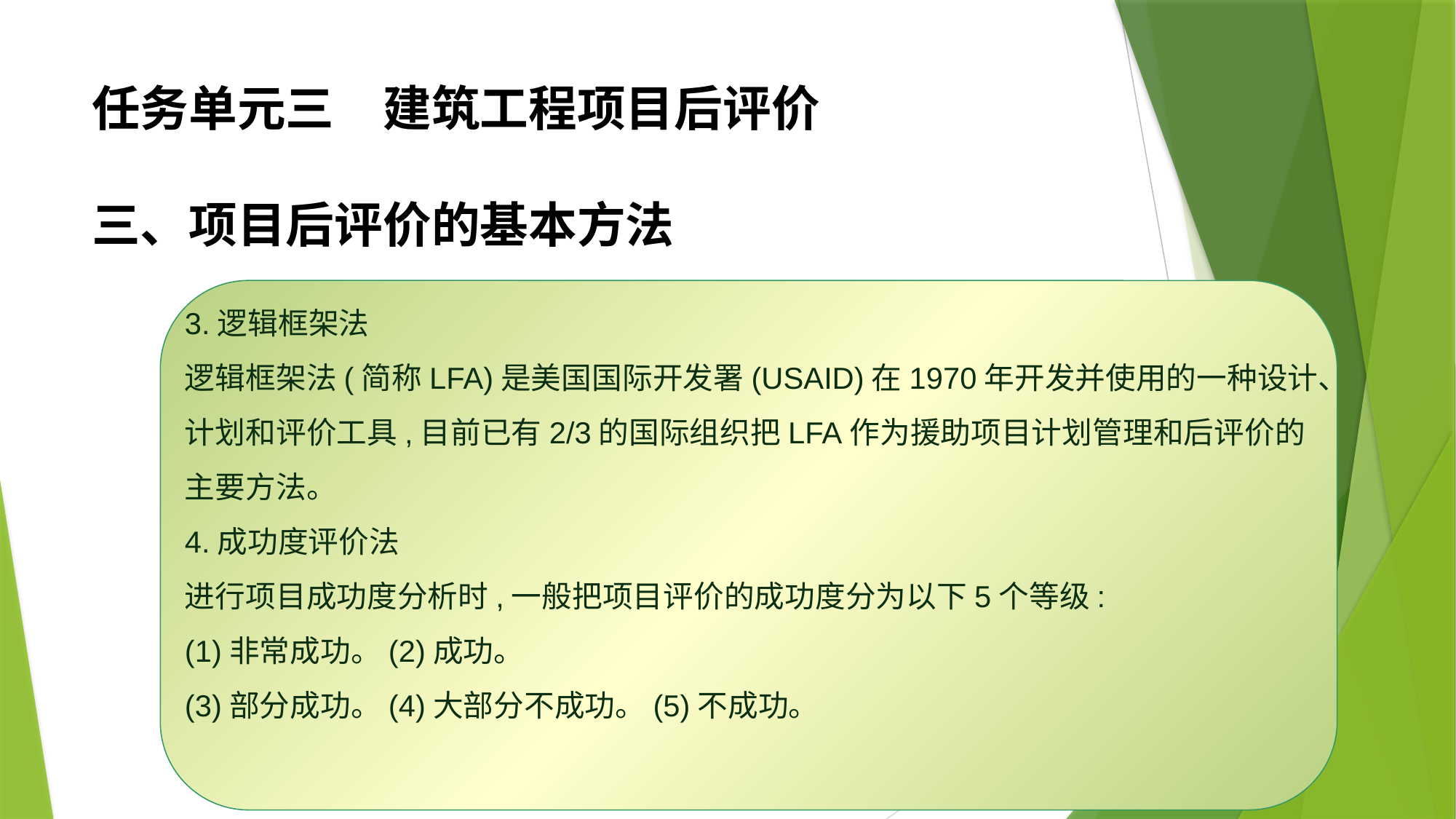

任务单元三　建筑工程项目后评价
三、项目后评价的基本方法

3.逻辑框架法
逻辑框架法(简称LFA)是美国国际开发署(USAID)在1970年开发并使用的一种设计、计划和评价工具,目前已有2/3的国际组织把LFA作为援助项目计划管理和后评价的主要方法。
4.成功度评价法
进行项目成功度分析时,一般把项目评价的成功度分为以下5个等级:
(1)非常成功。(2)成功。
(3)部分成功。(4)大部分不成功。(5)不成功。